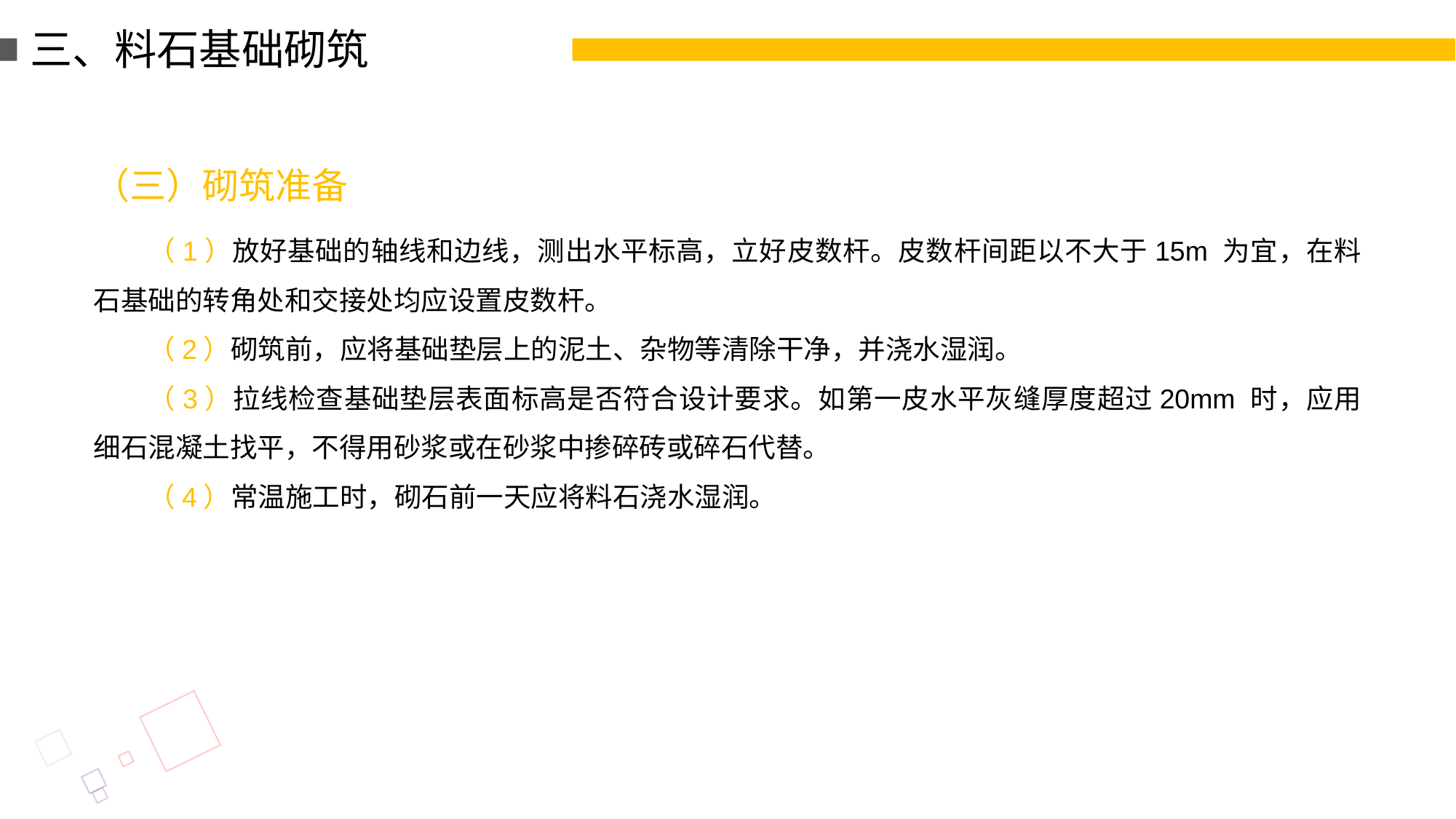

三、料石基础砌筑
（三）砌筑准备
（1）放好基础的轴线和边线，测出水平标高，立好皮数杆。皮数杆间距以不大于15m 为宜，在料石基础的转角处和交接处均应设置皮数杆。
（2）砌筑前，应将基础垫层上的泥土、杂物等清除干净，并浇水湿润。
（3）拉线检查基础垫层表面标高是否符合设计要求。如第一皮水平灰缝厚度超过20mm 时，应用细石混凝土找平，不得用砂浆或在砂浆中掺碎砖或碎石代替。
（4）常温施工时，砌石前一天应将料石浇水湿润。